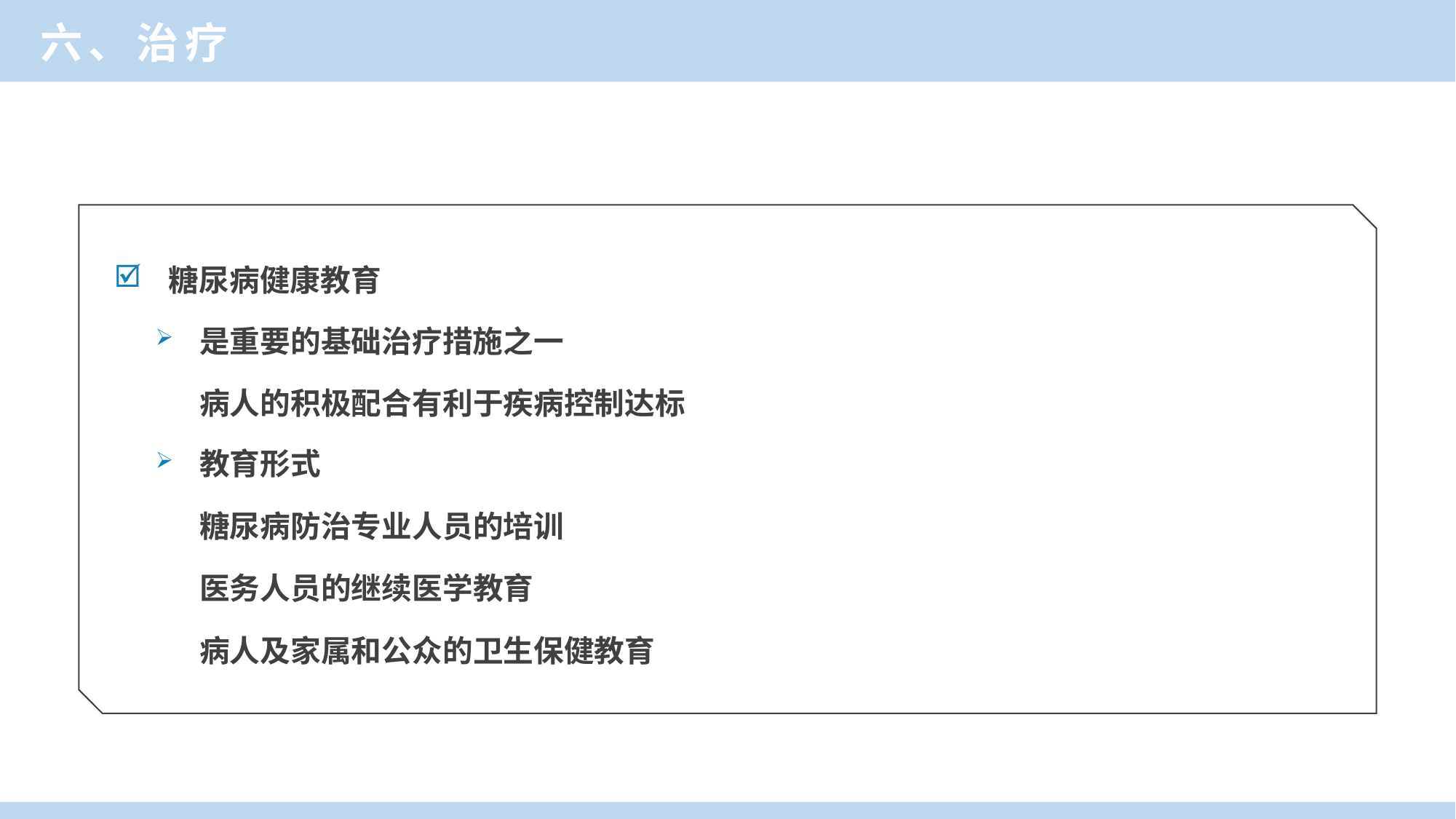

六、治疗

糖尿病健康教育
是重要的基础治疗措施之一
病人的积极配合有利于疾病控制达标
教育形式
糖尿病防治专业人员的培训
医务人员的继续医学教育
病人及家属和公众的卫生保健教育